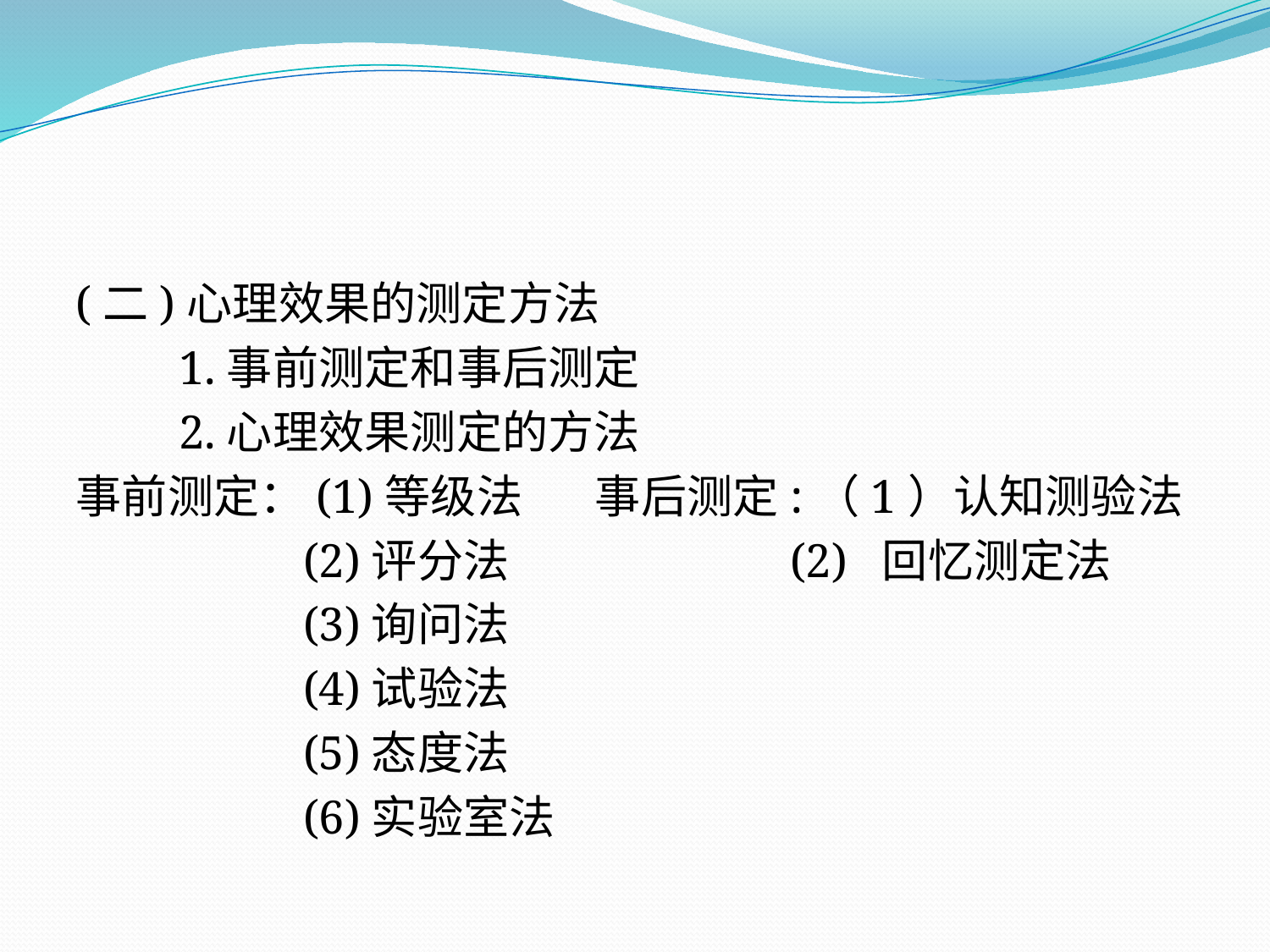

(二)心理效果的测定方法
　　1.事前测定和事后测定
　　2.心理效果测定的方法
事前测定：(1)等级法       事后测定:（1）认知测验法
　　            (2)评分法                          (2)  回忆测定法
　　            (3)询问法
　　            (4)试验法
　　            (5)态度法
　　            (6)实验室法